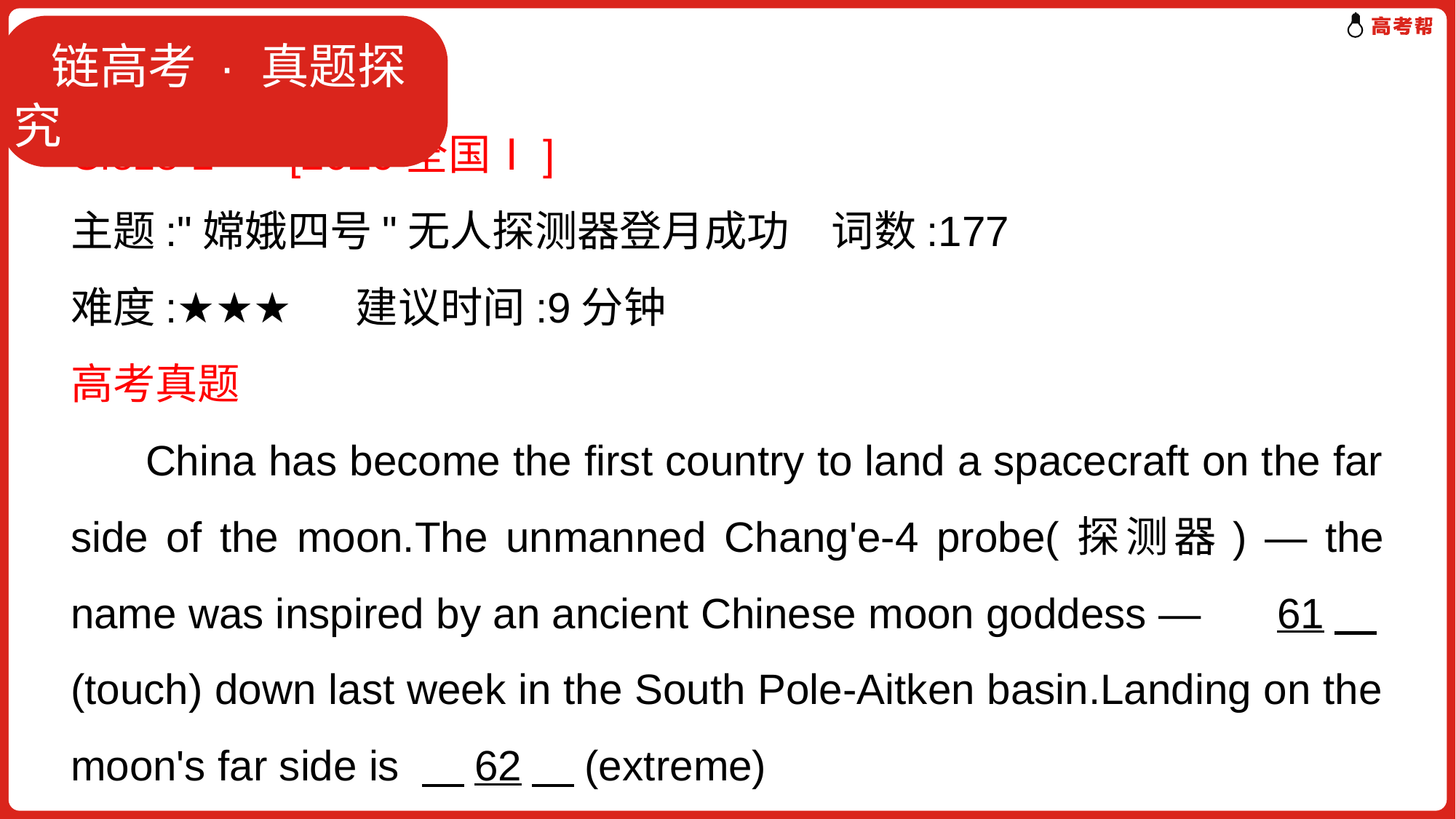

# 析考情·题型突破
  链高考 · 真题探究
Cloze 1 　[2020全国Ⅰ]
主题:"嫦娥四号"无人探测器登月成功　词数:177
难度:★★★ 　建议时间:9分钟
高考真题
      China has become the first country to land a spacecraft on the far side of the moon.The unmanned Chang'e-4 probe(探测器) — the name was inspired by an ancient Chinese moon goddess — 　61　(touch) down last week in the South Pole-Aitken basin.Landing on the moon's far side is 　62　(extreme)